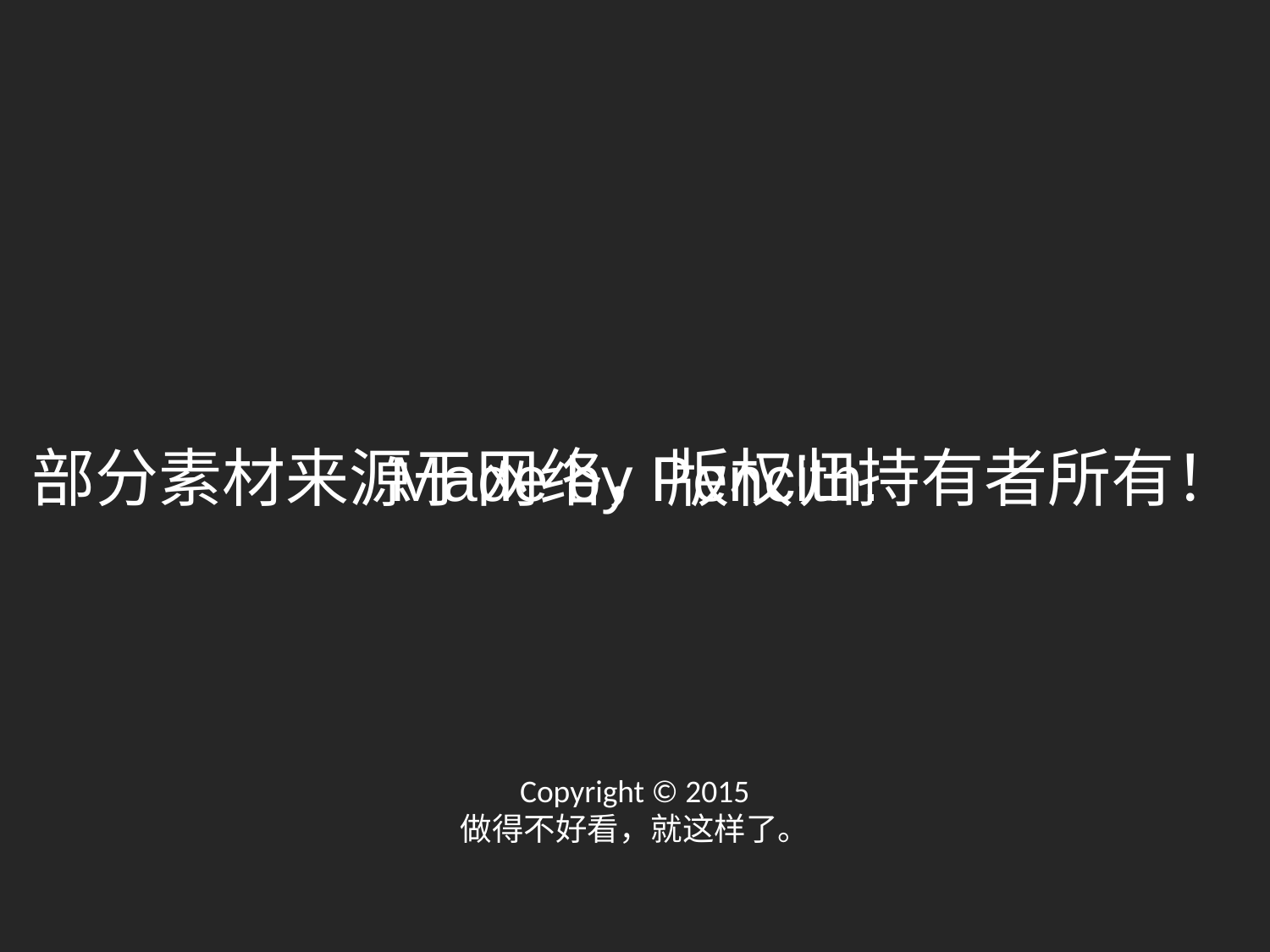

部分素材来源于网络，版权归持有者所有！
Made by Pencith.
Copyright © 2015
做得不好看，就这样了。